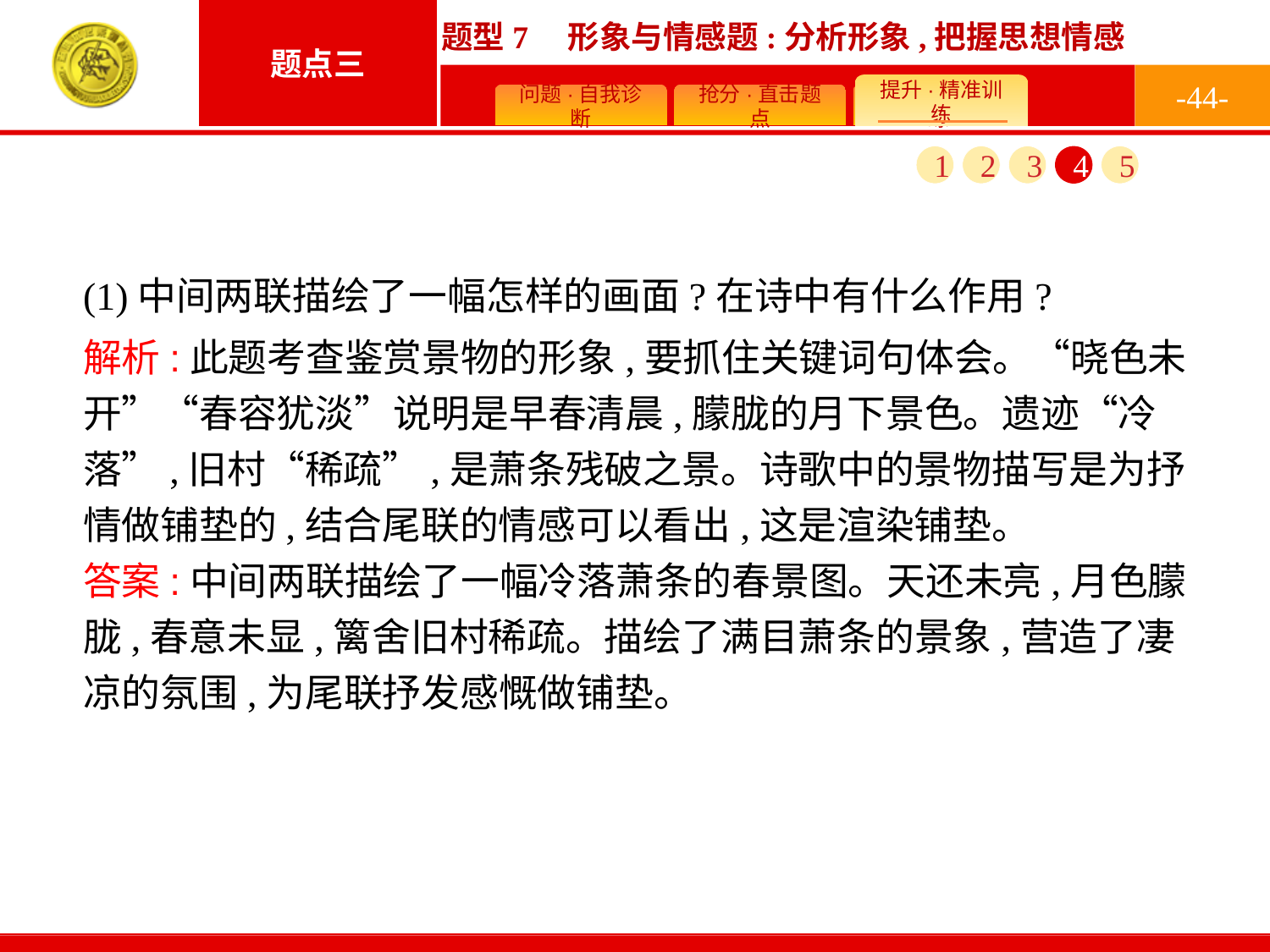

-44-
1
2
3
4
5
(1)中间两联描绘了一幅怎样的画面?在诗中有什么作用?
解析:此题考查鉴赏景物的形象,要抓住关键词句体会。“晓色未开”“春容犹淡”说明是早春清晨,朦胧的月下景色。遗迹“冷落”,旧村“稀疏”,是萧条残破之景。诗歌中的景物描写是为抒情做铺垫的,结合尾联的情感可以看出,这是渲染铺垫。
答案:中间两联描绘了一幅冷落萧条的春景图。天还未亮,月色朦胧,春意未显,篱舍旧村稀疏。描绘了满目萧条的景象,营造了凄凉的氛围,为尾联抒发感慨做铺垫。